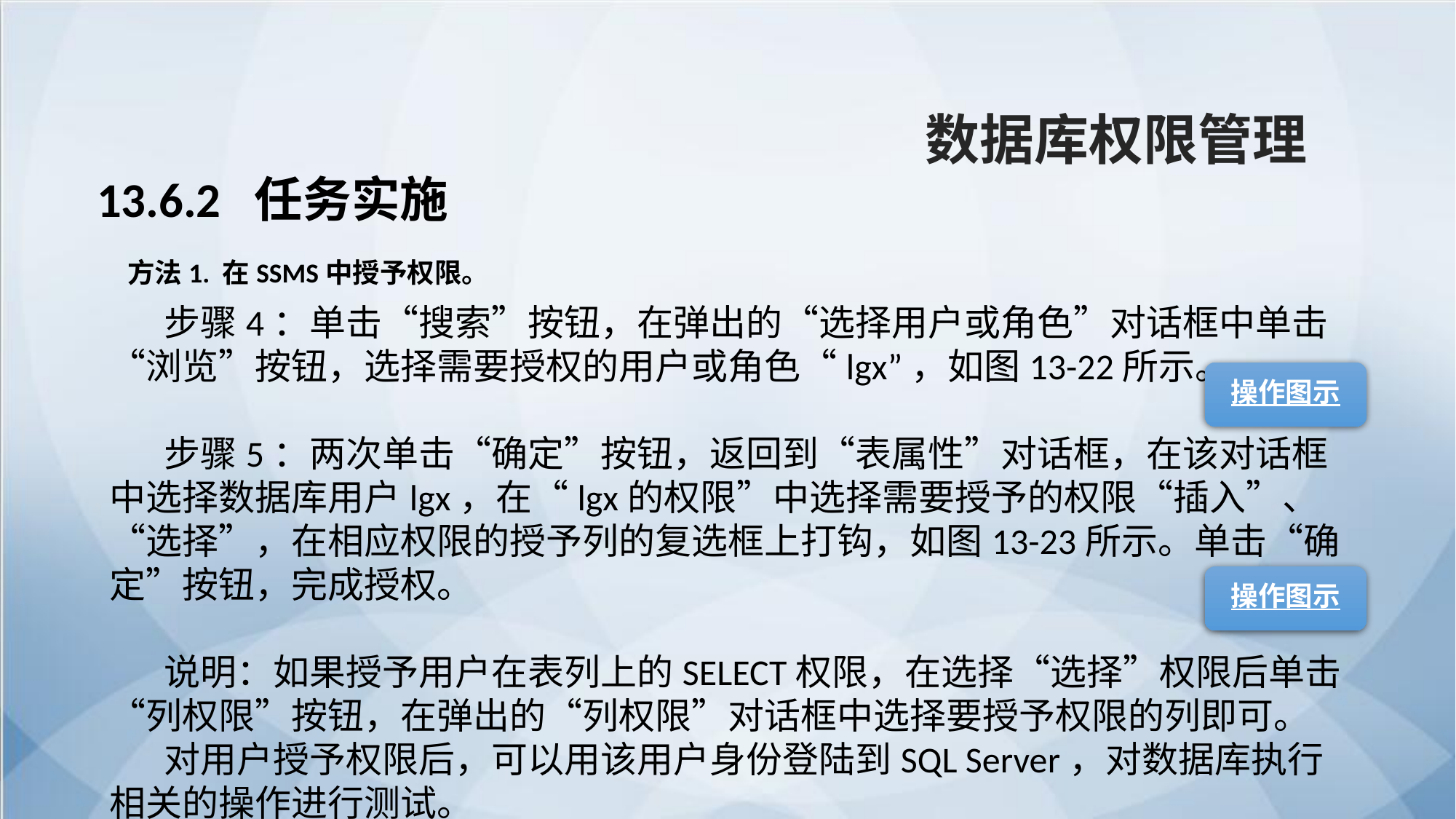

数据库权限管理
13.6.2  任务实施
方法1. 在SSMS中授予权限。
步骤4：单击“搜索”按钮，在弹出的“选择用户或角色”对话框中单击“浏览”按钮，选择需要授权的用户或角色“lgx”，如图13-22所示。

步骤5：两次单击“确定”按钮，返回到“表属性”对话框，在该对话框中选择数据库用户lgx，在“lgx的权限”中选择需要授予的权限“插入”、“选择”，在相应权限的授予列的复选框上打钩，如图13-23所示。单击“确定”按钮，完成授权。

说明：如果授予用户在表列上的SELECT权限，在选择“选择”权限后单击“列权限”按钮，在弹出的“列权限”对话框中选择要授予权限的列即可。
对用户授予权限后，可以用该用户身份登陆到SQL Server，对数据库执行相关的操作进行测试。
操作图示
操作图示